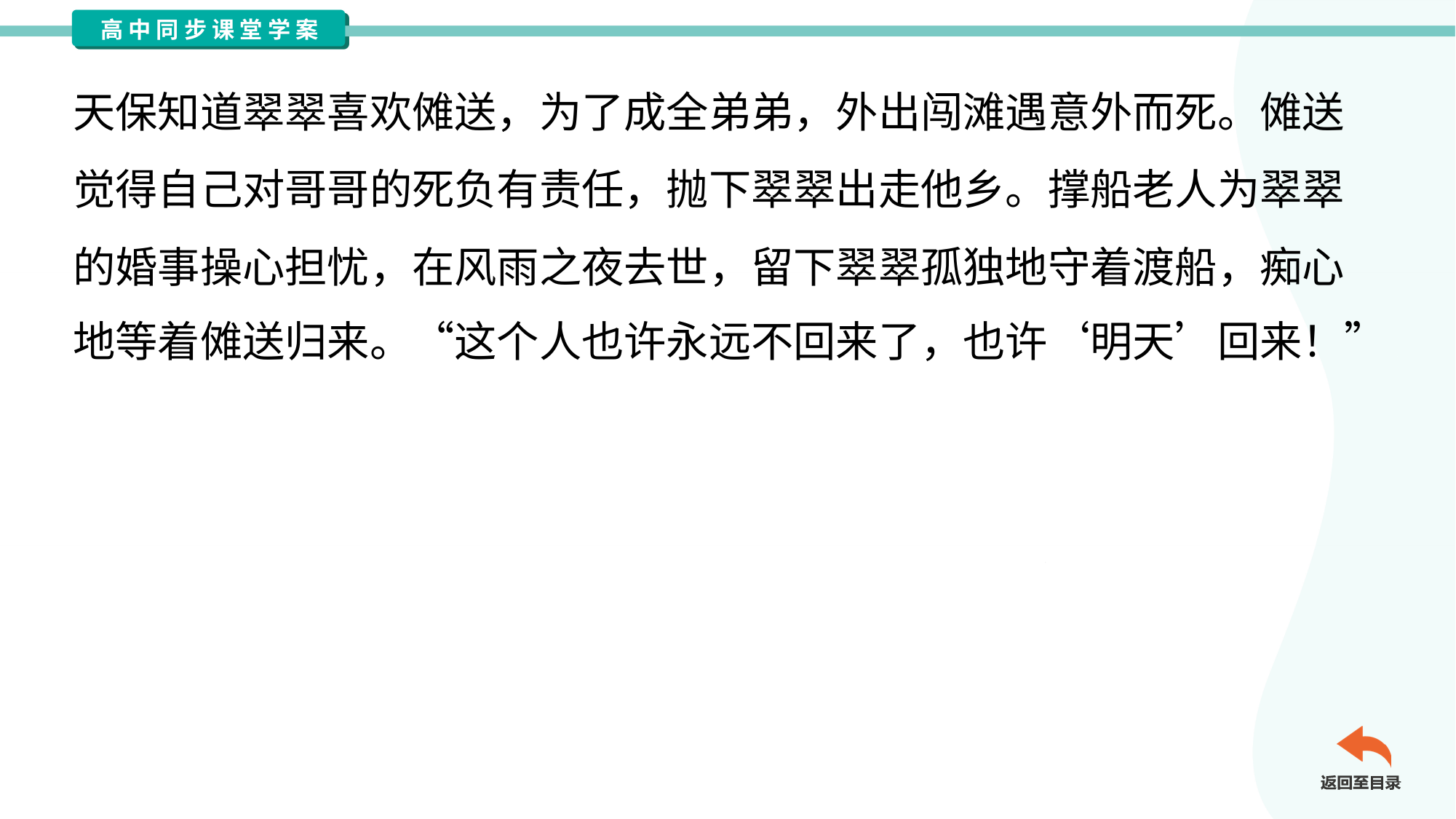

天保知道翠翠喜欢傩送，为了成全弟弟，外出闯滩遇意外而死。傩送
觉得自己对哥哥的死负有责任，抛下翠翠出走他乡。撑船老人为翠翠
的婚事操心担忧，在风雨之夜去世，留下翠翠孤独地守着渡船，痴心
地等着傩送归来。“这个人也许永远不回来了，也许‘明天’回来！”#1.1